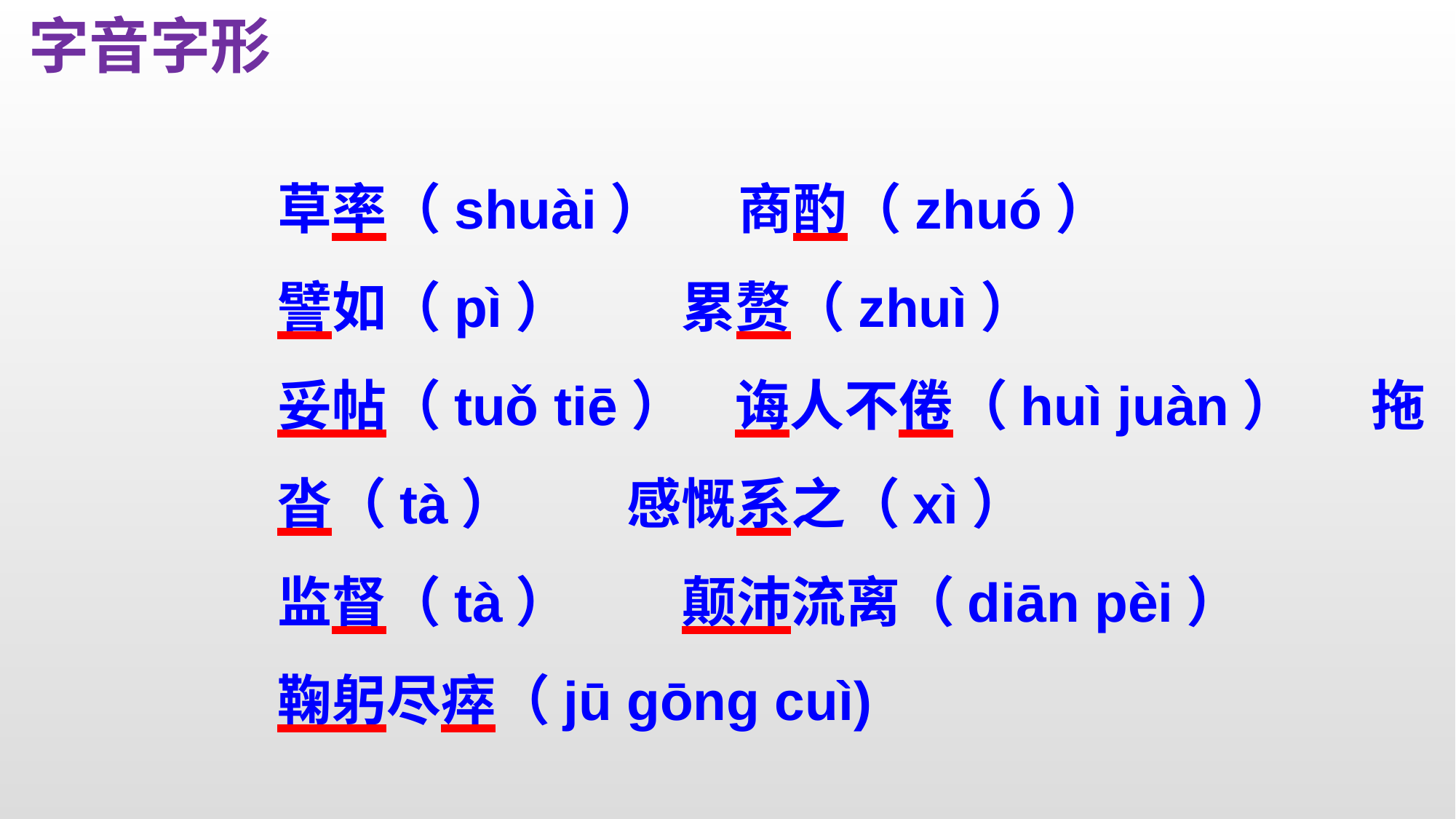

字音字形
草率（shuài）      商酌（zhuó）
譬如（pì）         累赘（zhuì）
妥帖（tuǒ tiē）    诲人不倦（huì juàn）      拖沓（tà）         感慨系之（xì）
监督（tà）         颠沛流离（diān pèi）
鞠躬尽瘁（jū gōng cuì)